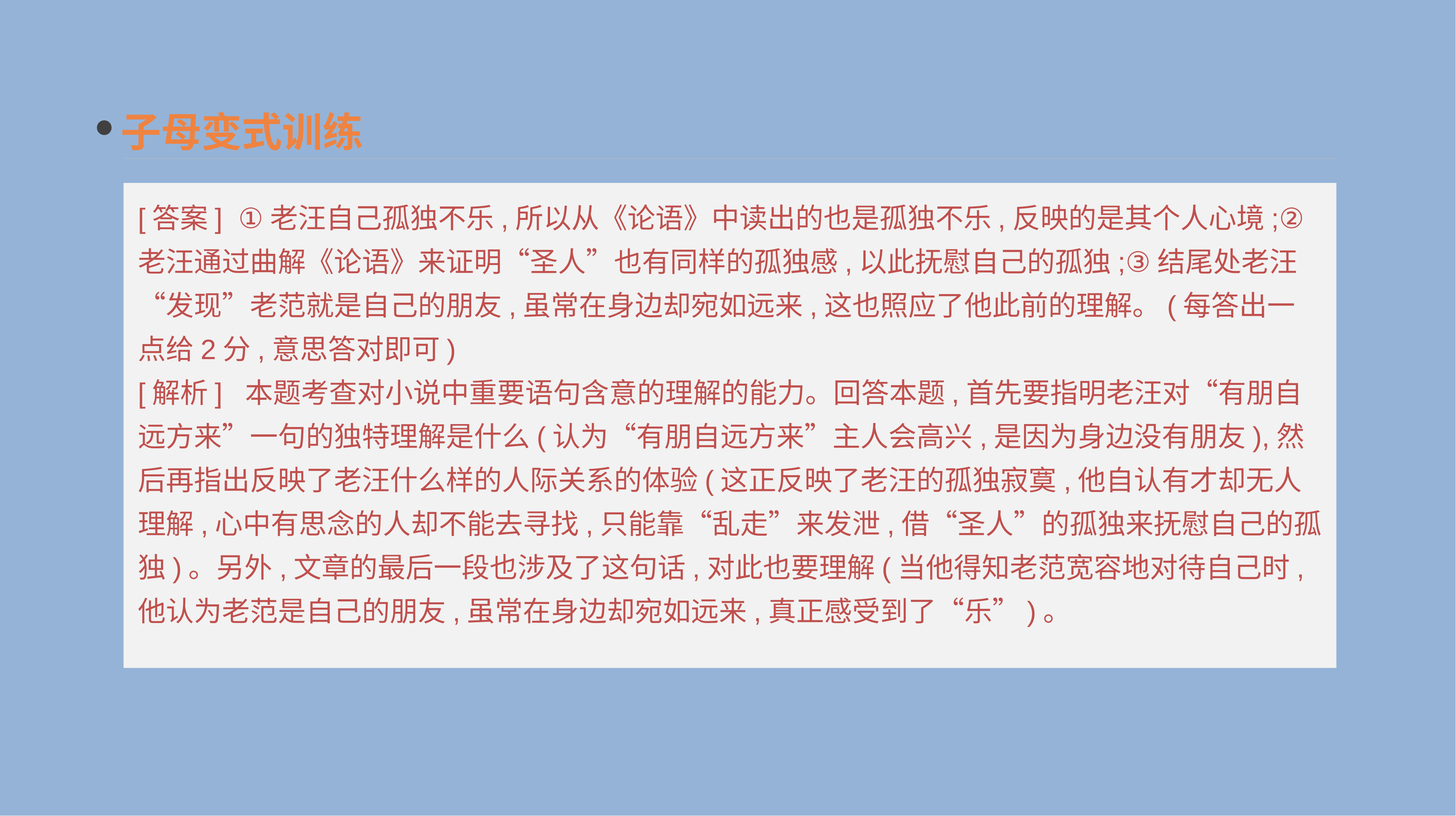

子母变式训练

[答案]  ①老汪自己孤独不乐,所以从《论语》中读出的也是孤独不乐,反映的是其个人心境;②老汪通过曲解《论语》来证明“圣人”也有同样的孤独感,以此抚慰自己的孤独;③结尾处老汪“发现”老范就是自己的朋友,虽常在身边却宛如远来,这也照应了他此前的理解。(每答出一点给2分,意思答对即可)
[解析]  本题考查对小说中重要语句含意的理解的能力。回答本题,首先要指明老汪对“有朋自远方来”一句的独特理解是什么(认为“有朋自远方来”主人会高兴,是因为身边没有朋友),然后再指出反映了老汪什么样的人际关系的体验(这正反映了老汪的孤独寂寞,他自认有才却无人理解,心中有思念的人却不能去寻找,只能靠“乱走”来发泄,借“圣人”的孤独来抚慰自己的孤独)。另外,文章的最后一段也涉及了这句话,对此也要理解(当他得知老范宽容地对待自己时,他认为老范是自己的朋友,虽常在身边却宛如远来,真正感受到了“乐”)。